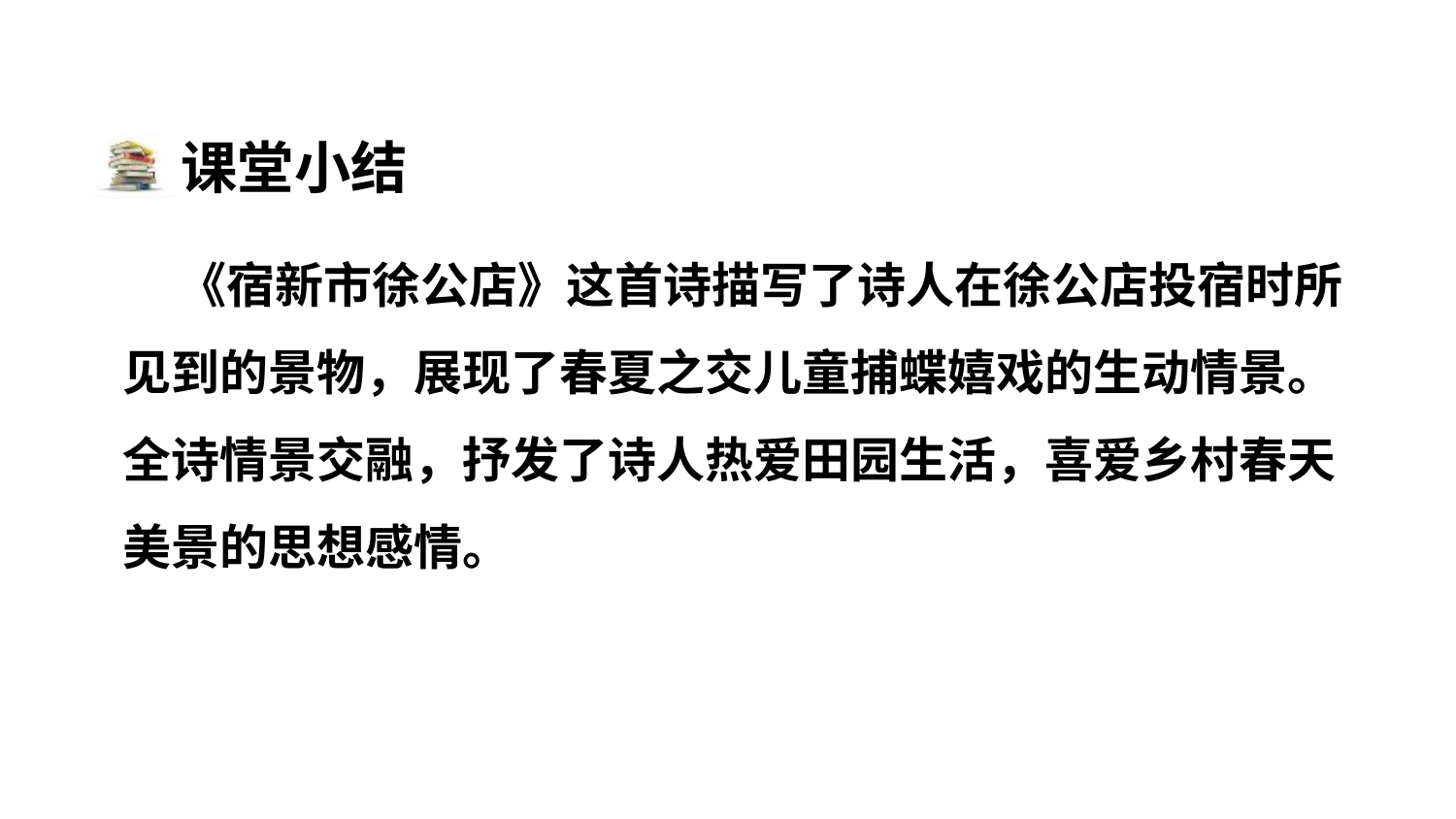

课堂小结

    《宿新市徐公店》这首诗描写了诗人在徐公店投宿时所见到的景物，展现了春夏之交儿童捕蝶嬉戏的生动情景。全诗情景交融，抒发了诗人热爱田园生活，喜爱乡村春天美景的思想感情。